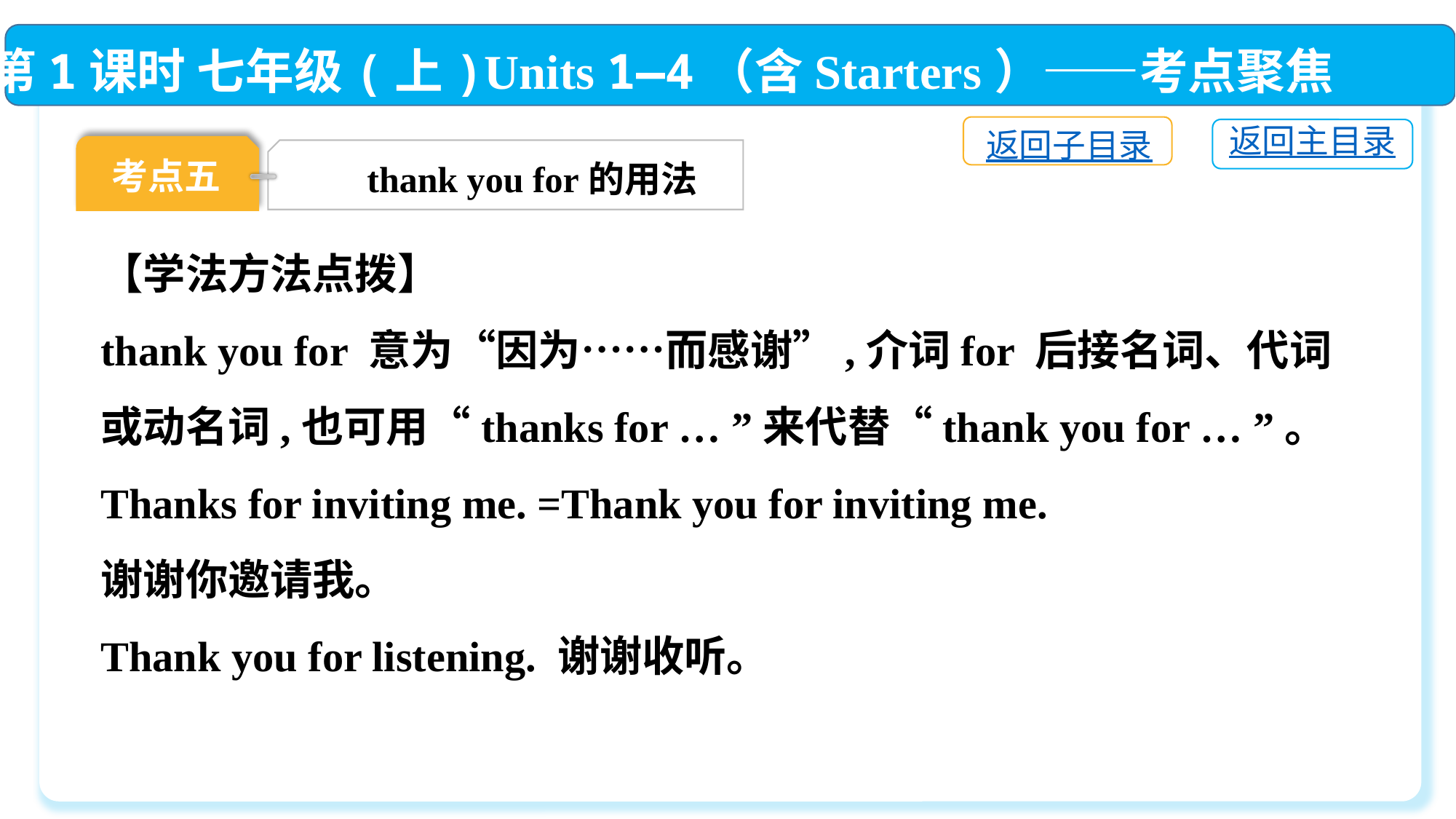

第1课时 七年级(上)Units 1—4（含Starters）——考点聚焦

返回子目录
返回主目录
考点五
thank you for的用法

【学法方法点拨】
thank you for 意为“因为……而感谢”,介词for 后接名词、代词或动名词,也可用“thanks for … ”来代替“thank you for … ”。
Thanks for inviting me. =Thank you for inviting me.
谢谢你邀请我。
Thank you for listening. 谢谢收听。